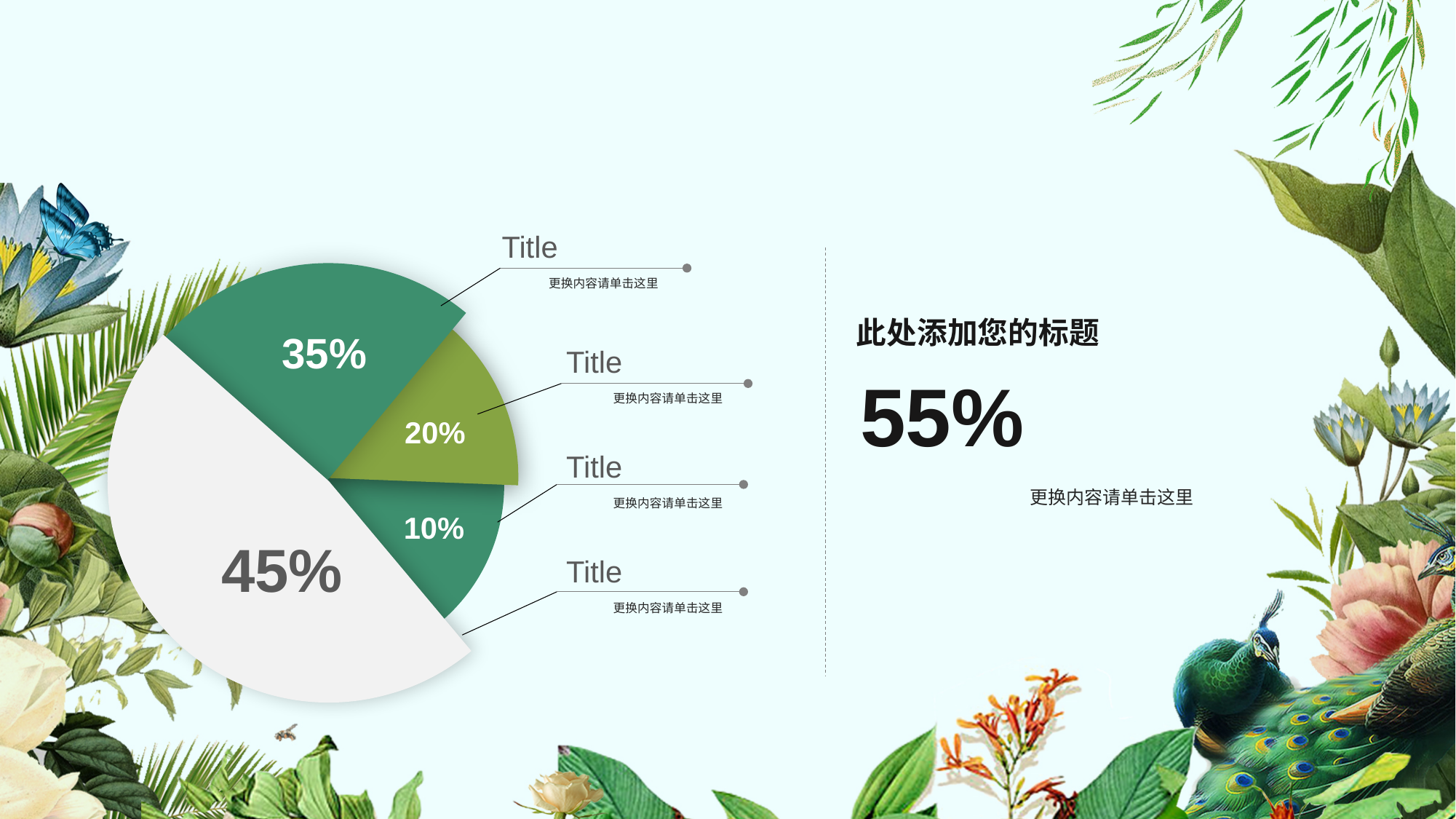

Title
更换内容请单击这里

此处添加您的标题
35%
Title

55%
更换内容请单击这里

20%
Title
更换内容请单击这里
更换内容请单击这里
10%
45%
Title
更换内容请单击这里